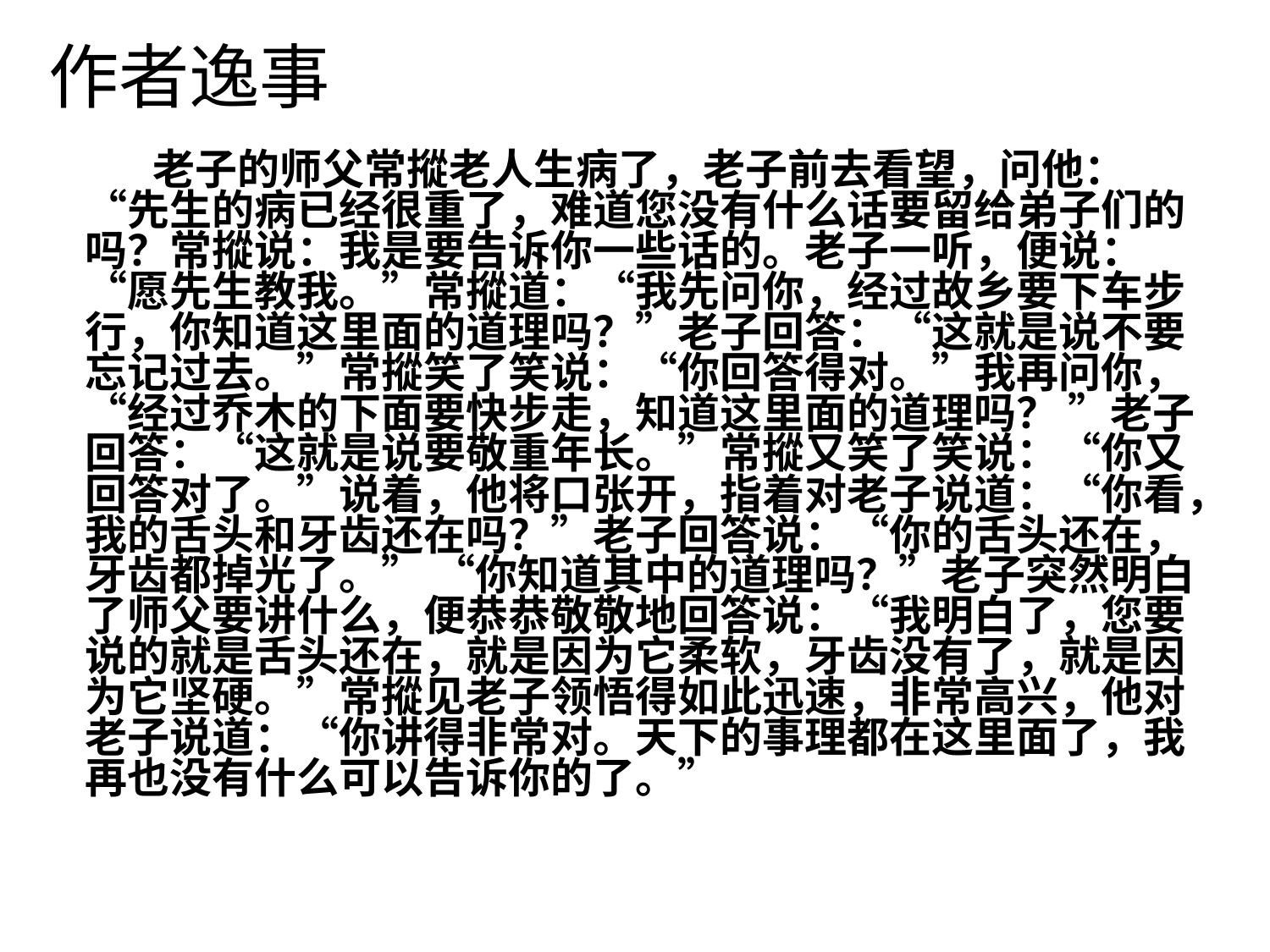

作者逸事
               老子的师父常摐老人生病了，老子前去看望，问他：“先生的病已经很重了，难道您没有什么话要留给弟子们的吗？常摐说：我是要告诉你一些话的。老子一听，便说：“愿先生教我。”常摐道：“我先问你，经过故乡要下车步行，你知道这里面的道理吗？”老子回答：“这就是说不要忘记过去。”常摐笑了笑说：“你回答得对。”我再问你，“经过乔木的下面要快步走，知道这里面的道理吗？ ”老子回答：“这就是说要敬重年长。”常摐又笑了笑说：“你又回答对了。”说着，他将口张开，指着对老子说道：“你看，我的舌头和牙齿还在吗？”老子回答说：“你的舌头还在，牙齿都掉光了。” “你知道其中的道理吗？”老子突然明白了师父要讲什么，便恭恭敬敬地回答说：“我明白了，您要说的就是舌头还在，就是因为它柔软，牙齿没有了，就是因为它坚硬。”常摐见老子领悟得如此迅速，非常高兴，他对老子说道：“你讲得非常对。天下的事理都在这里面了，我再也没有什么可以告诉你的了。”